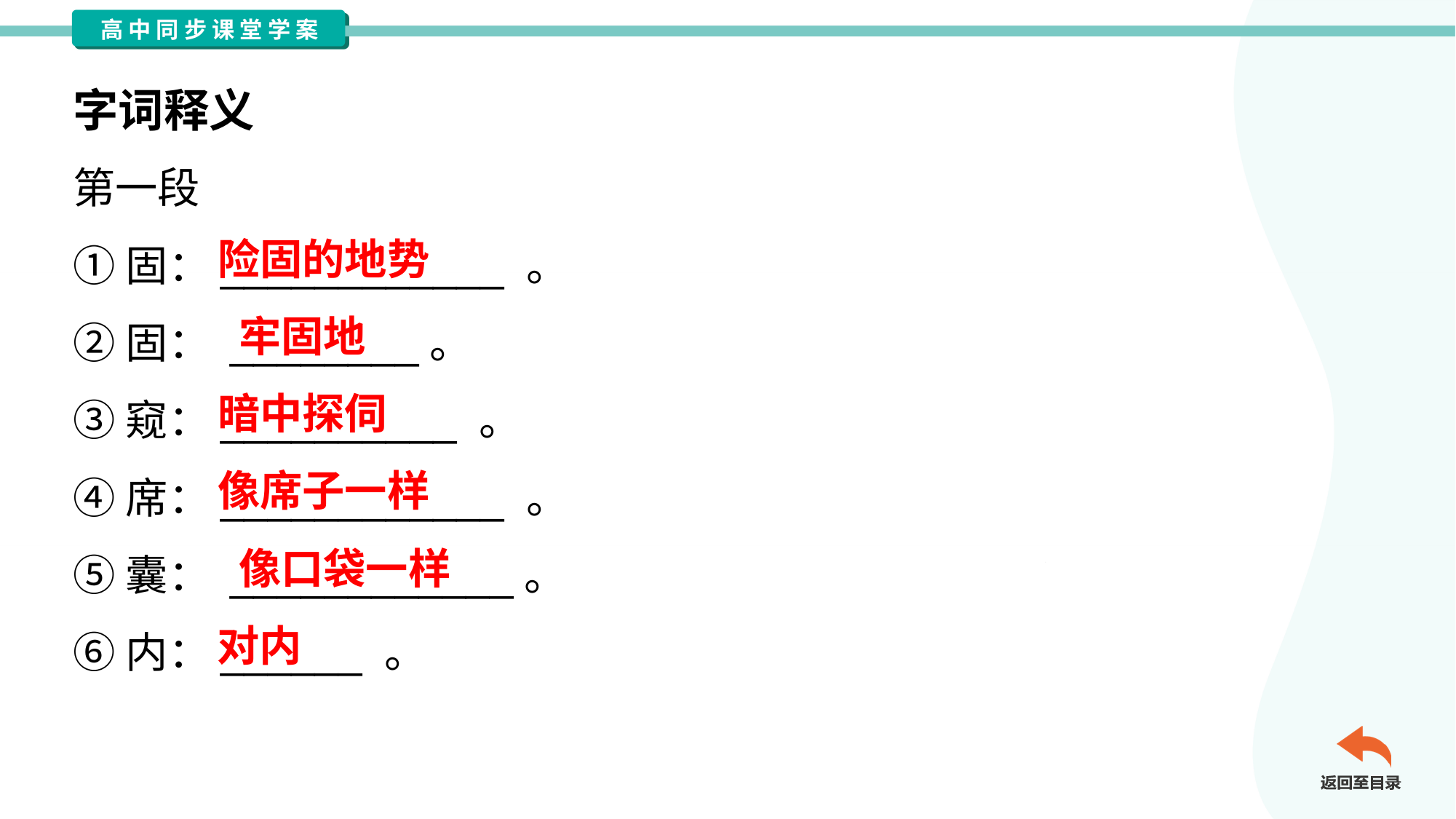

字词释义
第一段
①固：____________ 。
②固： ________。
③窥：__________ 。
④席：____________ 。
⑤囊： ____________。
⑥内：______ 。

险固的地势
牢固地
暗中探伺
像席子一样
像口袋一样
对内